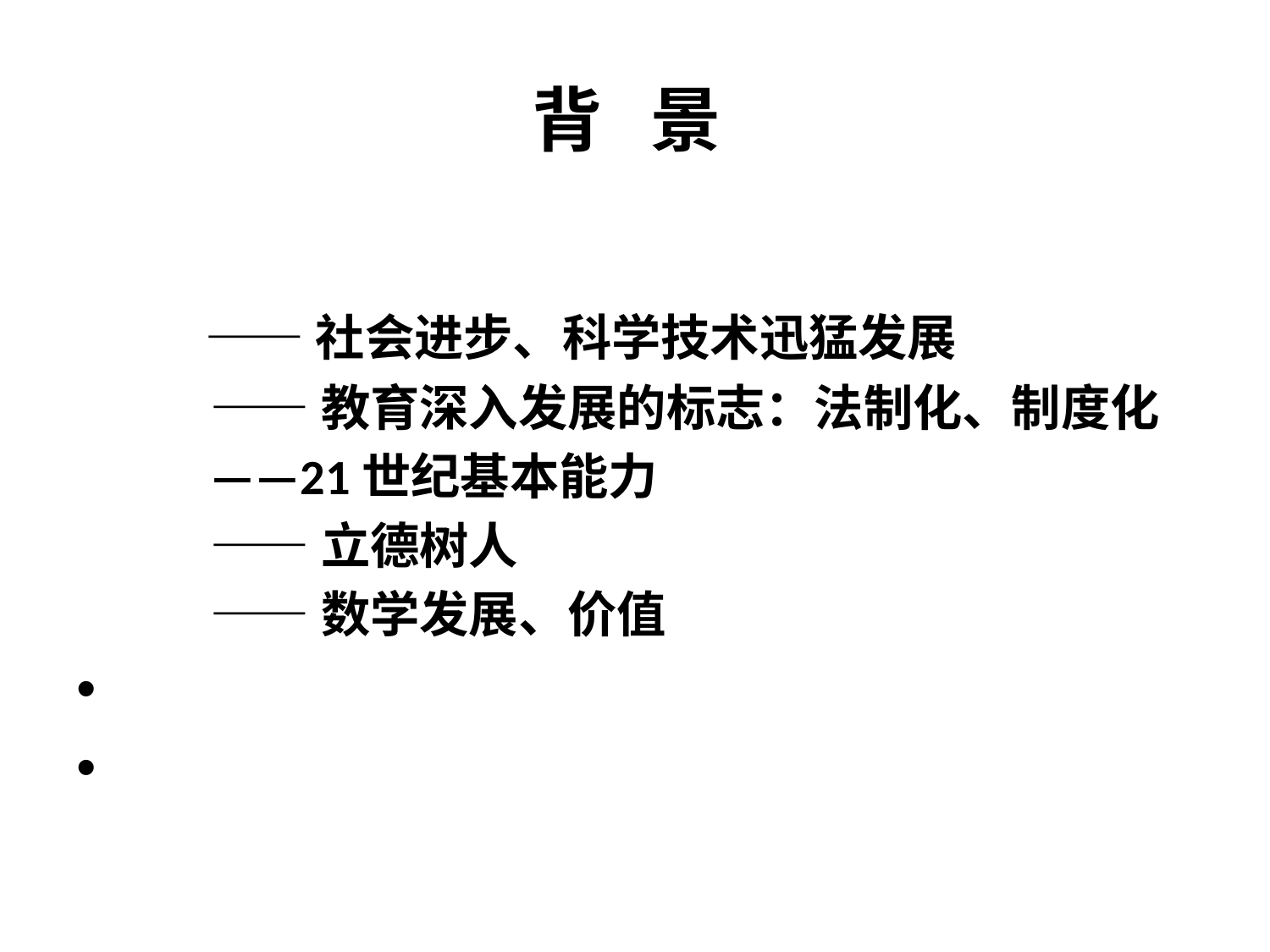

# 背   景

          ——社会进步、科学技术迅猛发展
            ——教育深入发展的标志：法制化、制度化
            ——21世纪基本能力
            ——立德树人
            ——数学发展、价值